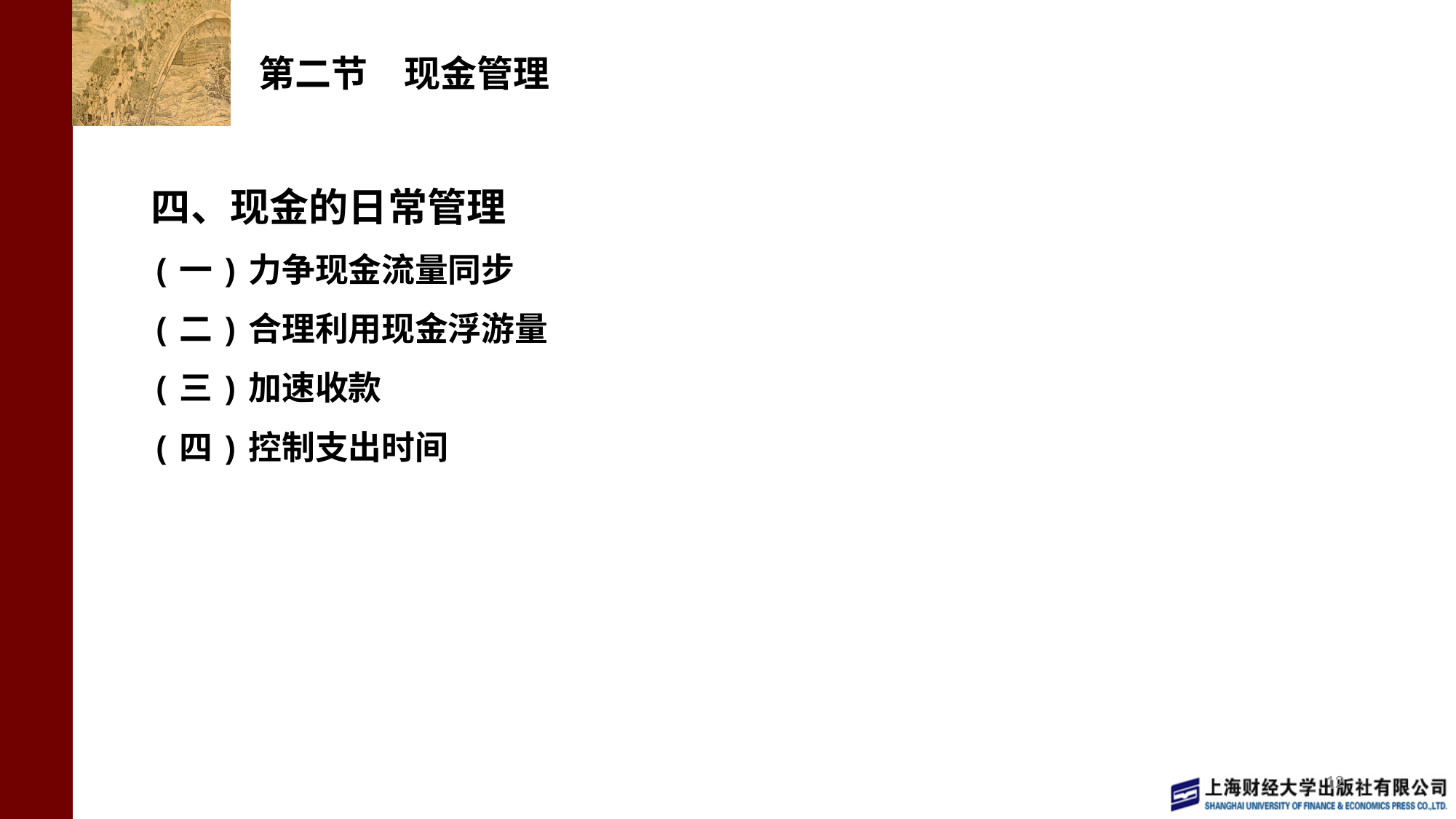

# 第二节　现金管理
四、现金的日常管理
(一)力争现金流量同步
(二)合理利用现金浮游量
(三)加速收款
(四)控制支出时间

12